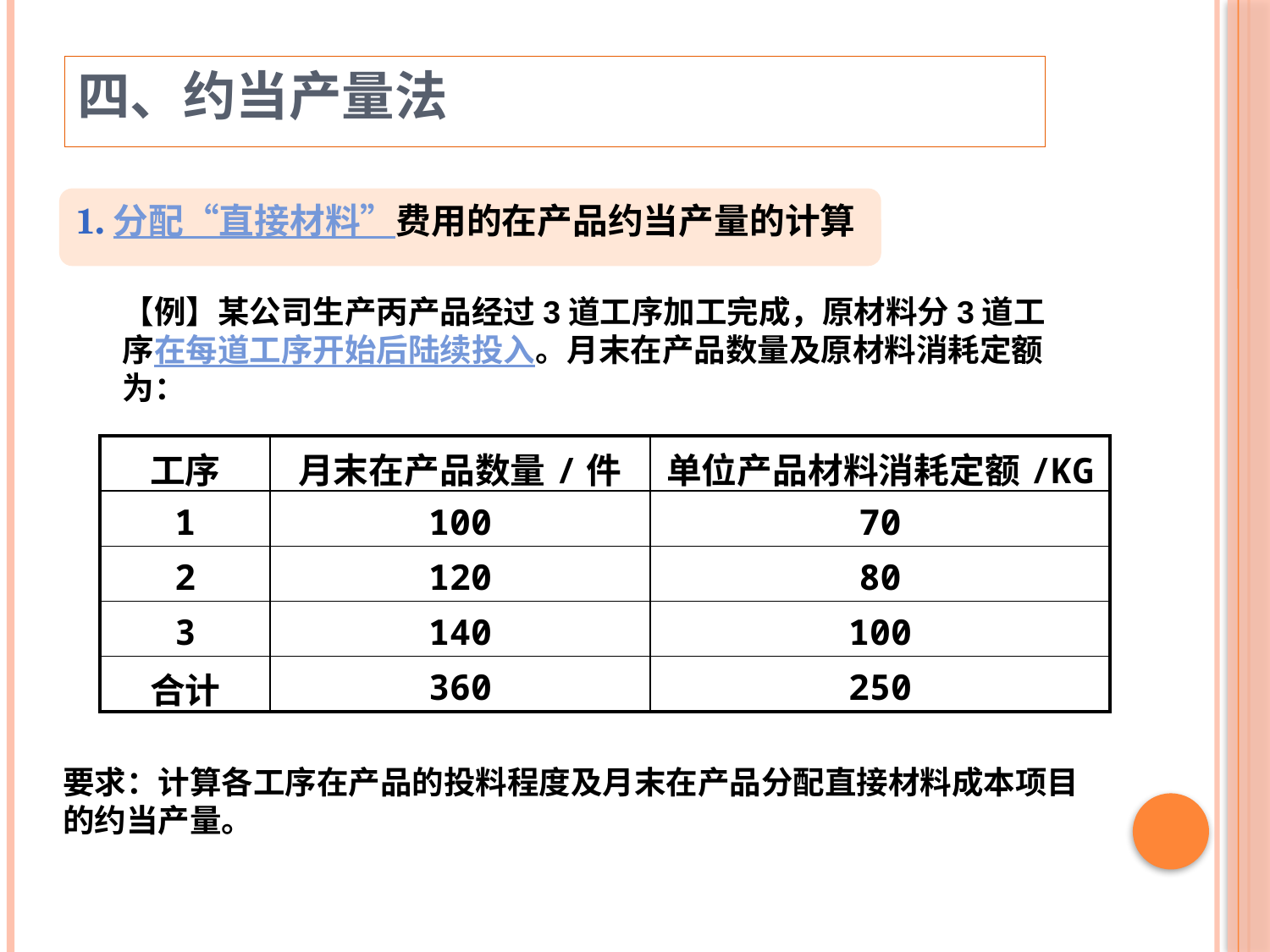

四、约当产量法
1.分配“直接材料”费用的在产品约当产量的计算
【例】某公司生产丙产品经过3道工序加工完成，原材料分3道工序在每道工序开始后陆续投入。月末在产品数量及原材料消耗定额为：
| 工序 | 月末在产品数量/件 | 单位产品材料消耗定额/KG |
| --- | --- | --- |
| 1 | 100 | 70 |
| 2 | 120 | 80 |
| 3 | 140 | 100 |
| 合计 | 360 | 250 |
要求：计算各工序在产品的投料程度及月末在产品分配直接材料成本项目的约当产量。